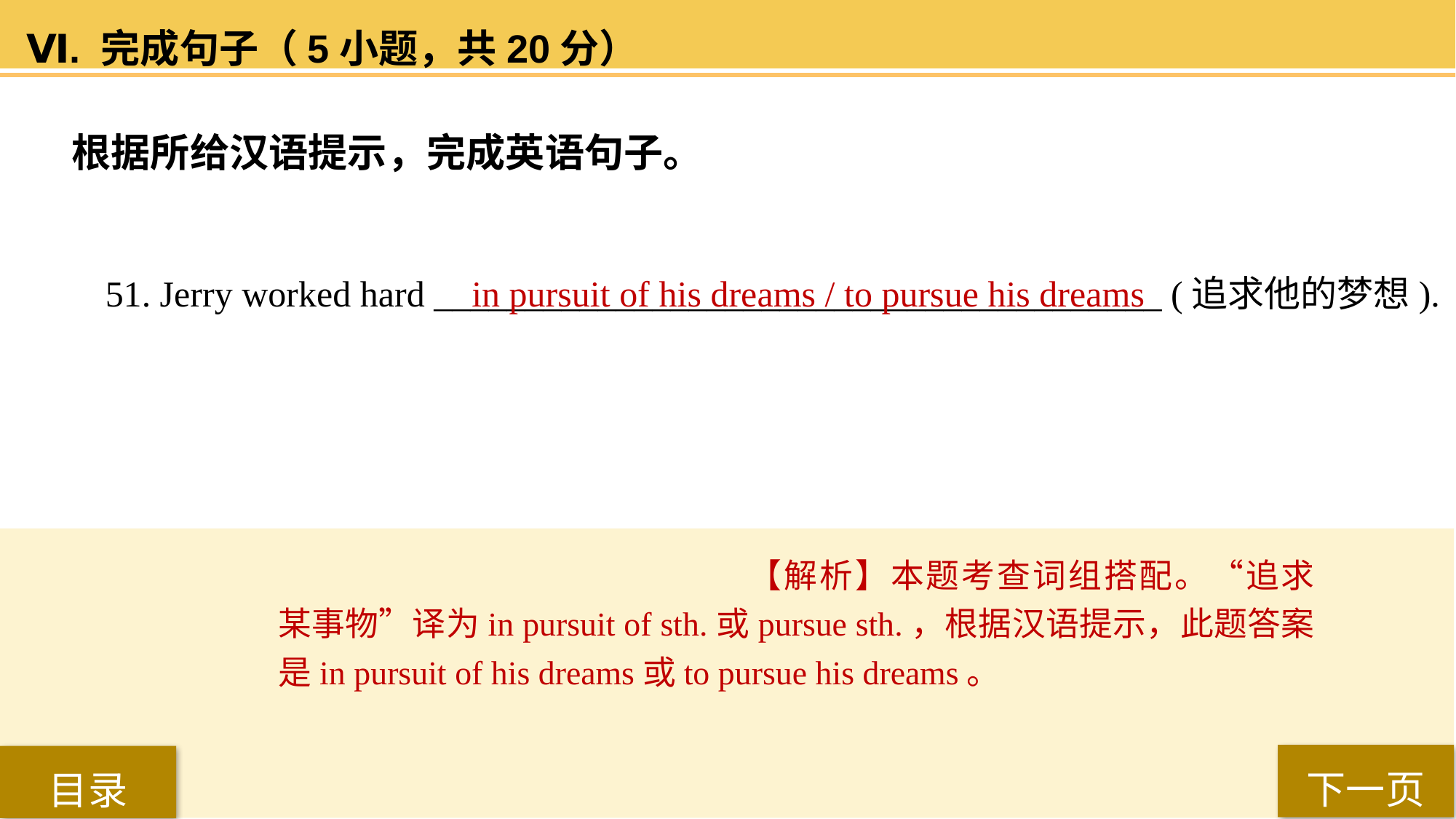

Ⅵ. 完成句子（5小题，共20分）
根据所给汉语提示，完成英语句子。
51. Jerry worked hard ________________________________________ (追求他的梦想).
in pursuit of his dreams / to pursue his dreams
【解析】本题考查词组搭配。“追求某事物”译为in pursuit of sth.或pursue sth.，根据汉语提示，此题答案是in pursuit of his dreams或to pursue his dreams。